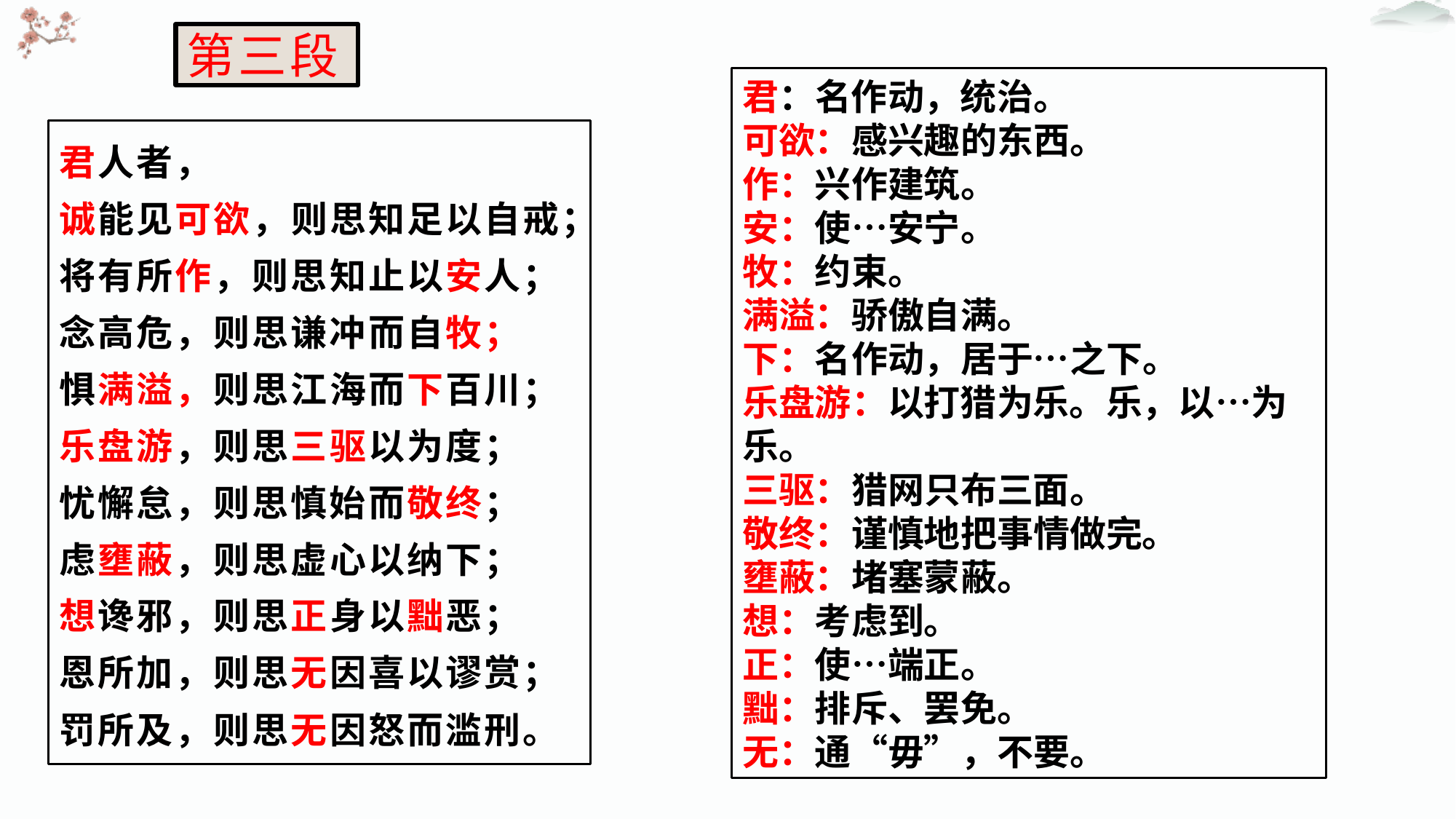

# 第三段
君：名作动，统治。
可欲：感兴趣的东西。
作：兴作建筑。
安：使…安宁。
牧：约束。
满溢：骄傲自满。
下：名作动，居于…之下。
乐盘游：以打猎为乐。乐，以…为乐。
三驱：猎网只布三面。
敬终：谨慎地把事情做完。
壅蔽：堵塞蒙蔽。
想：考虑到。
正：使…端正。
黜：排斥、罢免。
无：通“毋”，不要。
君人者，
诚能见可欲，则思知足以自戒；
将有所作，则思知止以安人；
念高危，则思谦冲而自牧；
惧满溢，则思江海而下百川；
乐盘游，则思三驱以为度；
忧懈怠，则思慎始而敬终；
虑壅蔽，则思虚心以纳下；
想谗邪，则思正身以黜恶；
恩所加，则思无因喜以谬赏；
罚所及，则思无因怒而滥刑。